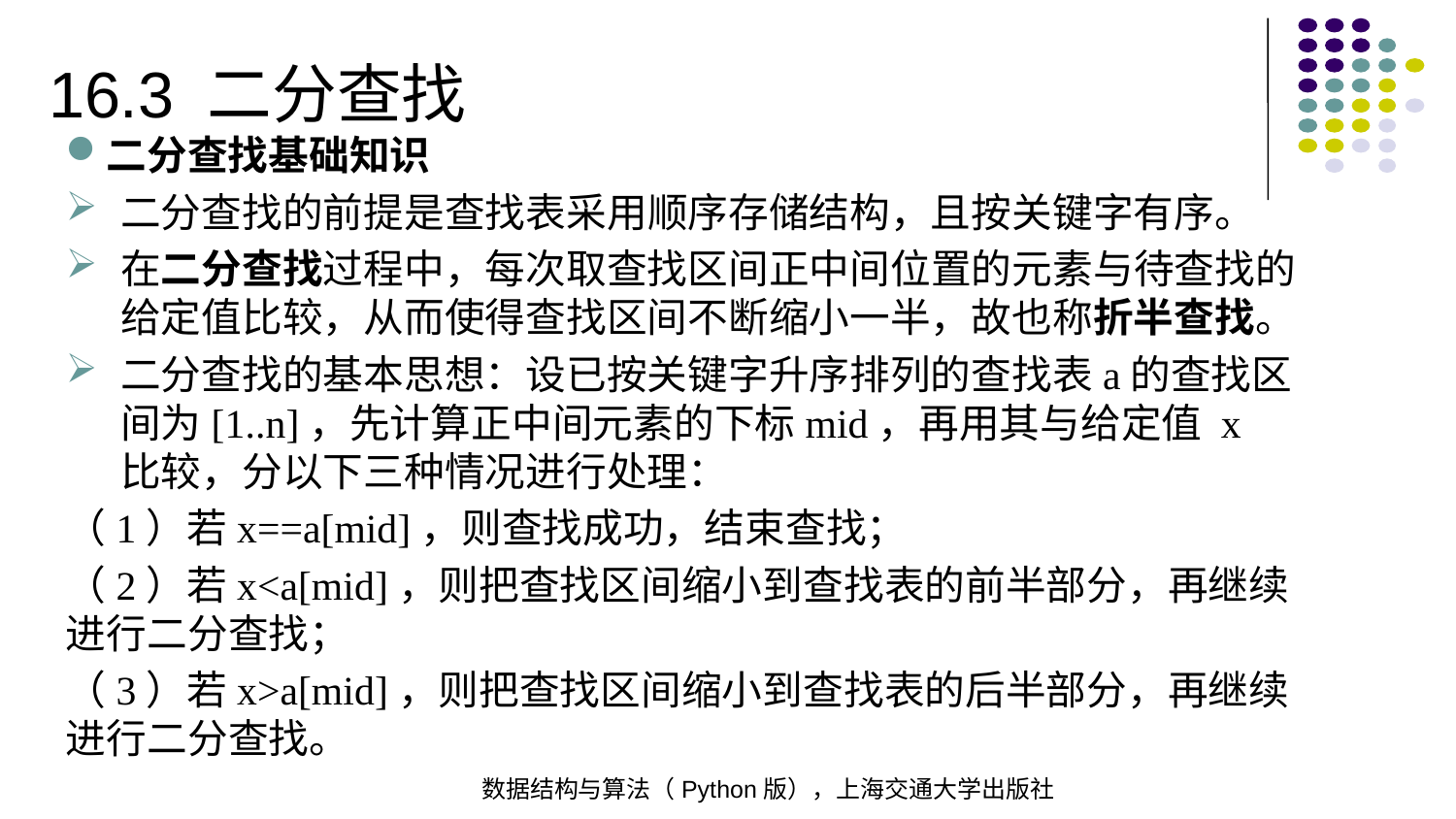

16.3 二分查找
二分查找基础知识
二分查找的前提是查找表采用顺序存储结构，且按关键字有序。
在二分查找过程中，每次取查找区间正中间位置的元素与待查找的给定值比较，从而使得查找区间不断缩小一半，故也称折半查找。
二分查找的基本思想：设已按关键字升序排列的查找表a的查找区间为[1..n]，先计算正中间元素的下标mid，再用其与给定值 x 比较，分以下三种情况进行处理：
（1）若x==a[mid]，则查找成功，结束查找；
（2）若x<a[mid]，则把查找区间缩小到查找表的前半部分，再继续进行二分查找；
（3）若x>a[mid]，则把查找区间缩小到查找表的后半部分，再继续进行二分查找。